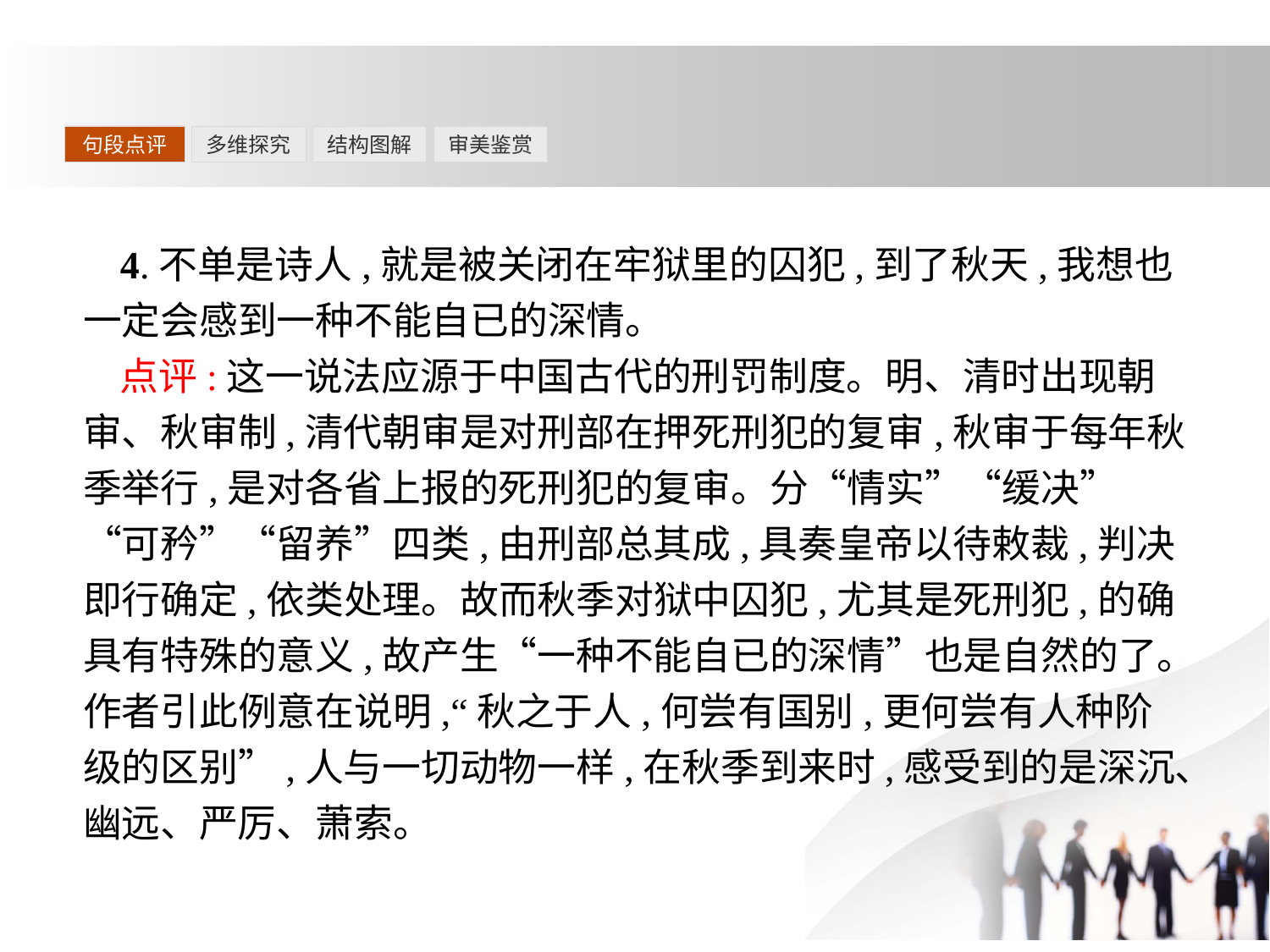

句段点评
多维探究
结构图解
审美鉴赏
4.不单是诗人,就是被关闭在牢狱里的囚犯,到了秋天,我想也一定会感到一种不能自已的深情。
点评:这一说法应源于中国古代的刑罚制度。明、清时出现朝审、秋审制,清代朝审是对刑部在押死刑犯的复审,秋审于每年秋季举行,是对各省上报的死刑犯的复审。分“情实”“缓决”“可矜”“留养”四类,由刑部总其成,具奏皇帝以待敕裁,判决即行确定,依类处理。故而秋季对狱中囚犯,尤其是死刑犯,的确具有特殊的意义,故产生“一种不能自已的深情”也是自然的了。作者引此例意在说明,“秋之于人,何尝有国别,更何尝有人种阶级的区别”,人与一切动物一样,在秋季到来时,感受到的是深沉、幽远、严厉、萧索。